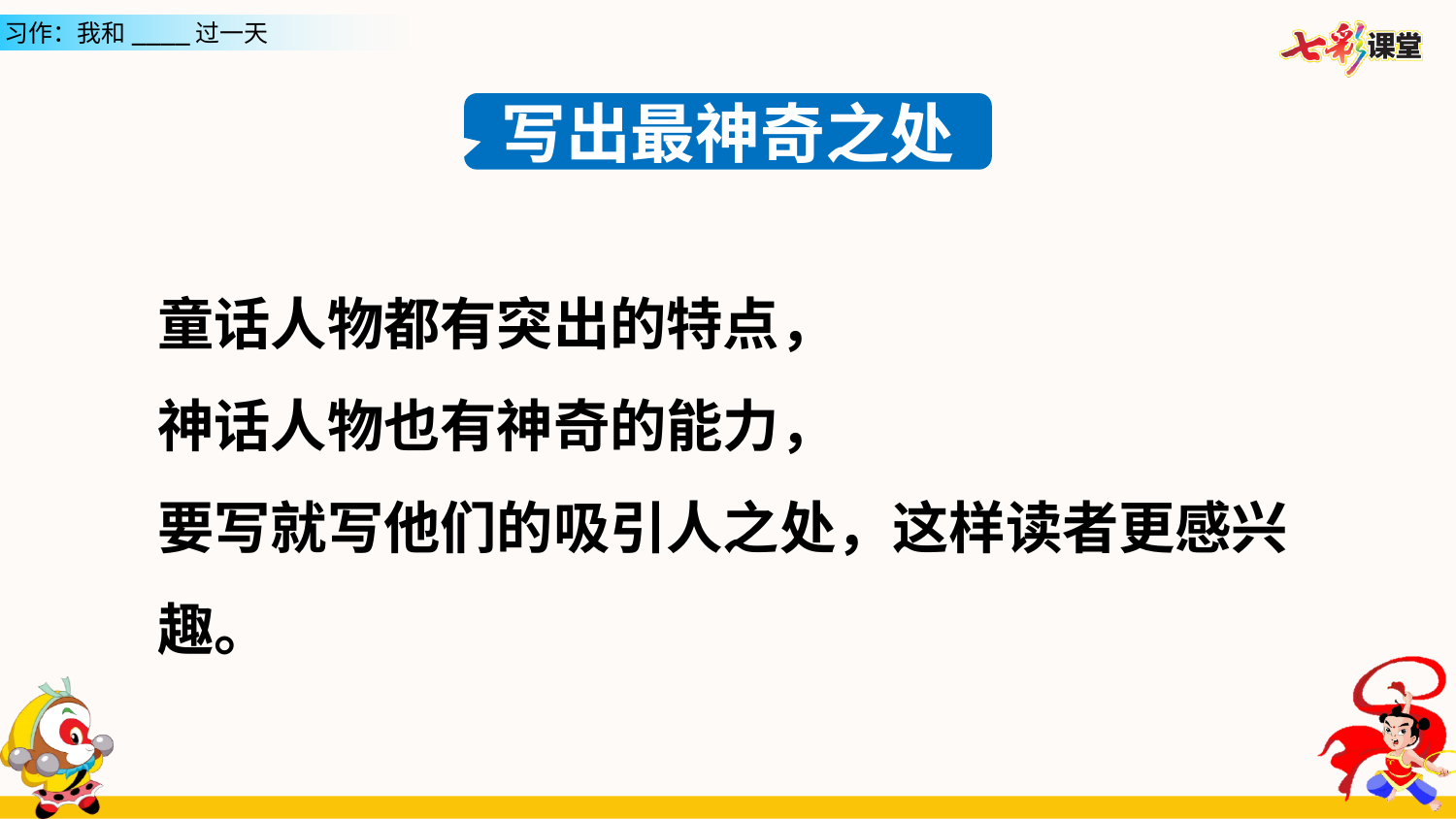

写出最神奇之处
童话人物都有突出的特点，
神话人物也有神奇的能力，
要写就写他们的吸引人之处，这样读者更感兴趣。